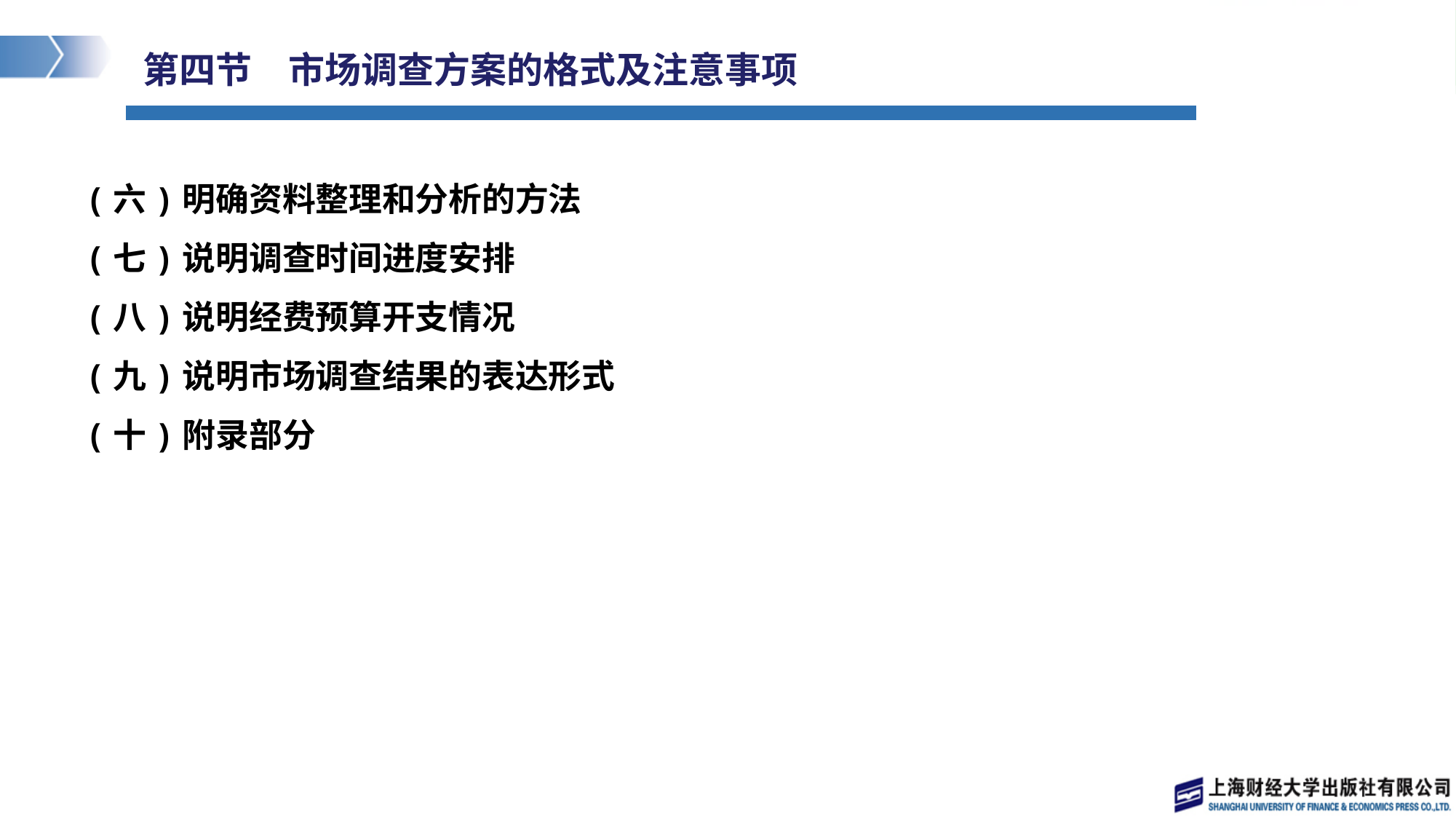

# 第四节　市场调查方案的格式及注意事项
(六)明确资料整理和分析的方法
(七)说明调查时间进度安排
(八)说明经费预算开支情况
(九)说明市场调查结果的表达形式
(十)附录部分